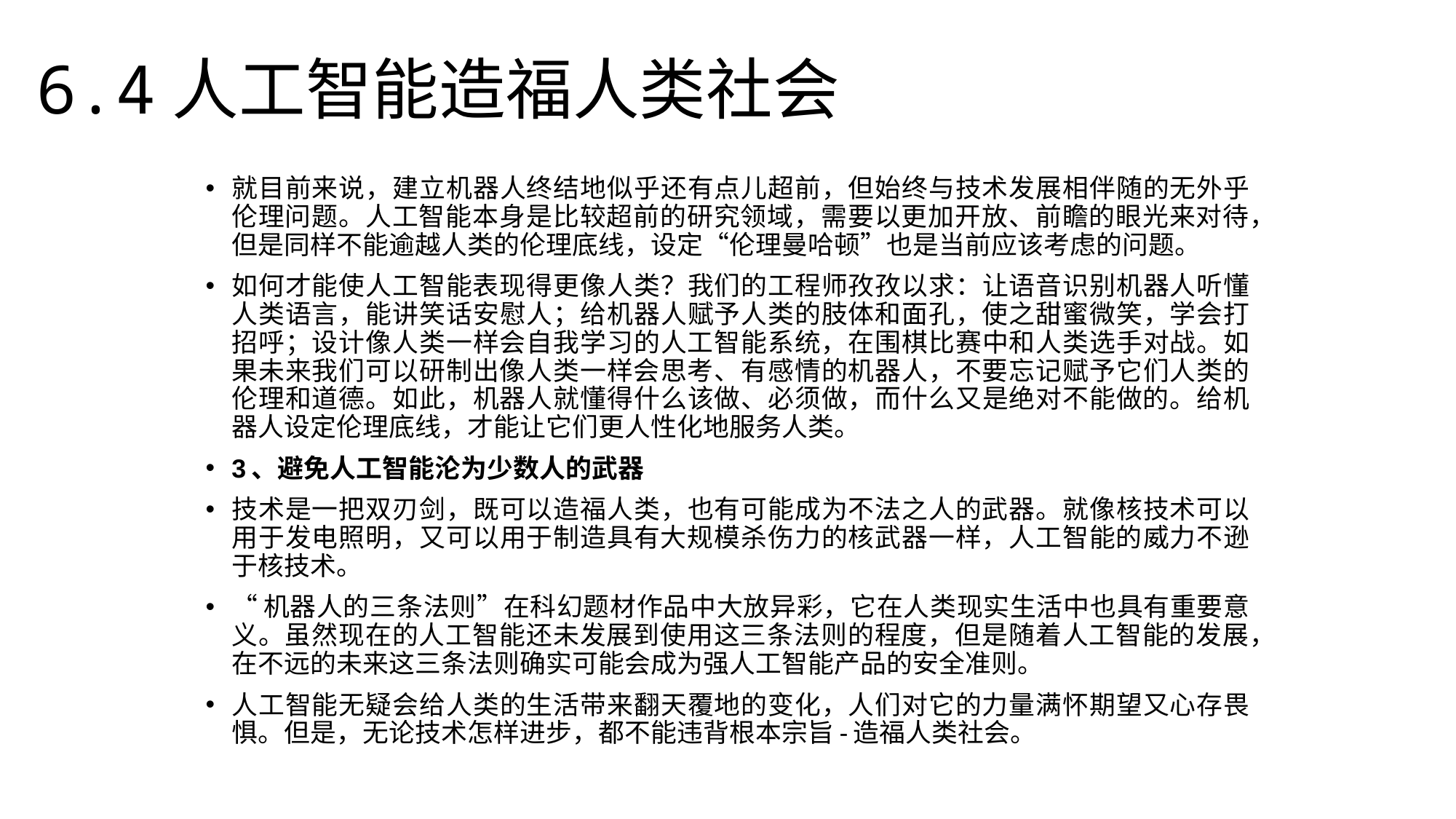

6.4人工智能造福人类社会

就目前来说，建立机器人终结地似乎还有点儿超前，但始终与技术发展相伴随的无外乎伦理问题。人工智能本身是比较超前的研究领域，需要以更加开放、前瞻的眼光来对待，但是同样不能逾越人类的伦理底线，设定“伦理曼哈顿”也是当前应该考虑的问题。
如何才能使人工智能表现得更像人类？我们的工程师孜孜以求：让语音识别机器人听懂人类语言，能讲笑话安慰人；给机器人赋予人类的肢体和面孔，使之甜蜜微笑，学会打招呼；设计像人类一样会自我学习的人工智能系统，在围棋比赛中和人类选手对战。如果未来我们可以研制出像人类一样会思考、有感情的机器人，不要忘记赋予它们人类的伦理和道德。如此，机器人就懂得什么该做、必须做，而什么又是绝对不能做的。给机器人设定伦理底线，才能让它们更人性化地服务人类。
3、避免人工智能沦为少数人的武器
技术是一把双刃剑，既可以造福人类，也有可能成为不法之人的武器。就像核技术可以用于发电照明，又可以用于制造具有大规模杀伤力的核武器一样，人工智能的威力不逊于核技术。
“机器人的三条法则”在科幻题材作品中大放异彩，它在人类现实生活中也具有重要意义。虽然现在的人工智能还未发展到使用这三条法则的程度，但是随着人工智能的发展，在不远的未来这三条法则确实可能会成为强人工智能产品的安全准则。
人工智能无疑会给人类的生活带来翻天覆地的变化，人们对它的力量满怀期望又心存畏惧。但是，无论技术怎样进步，都不能违背根本宗旨-造福人类社会。